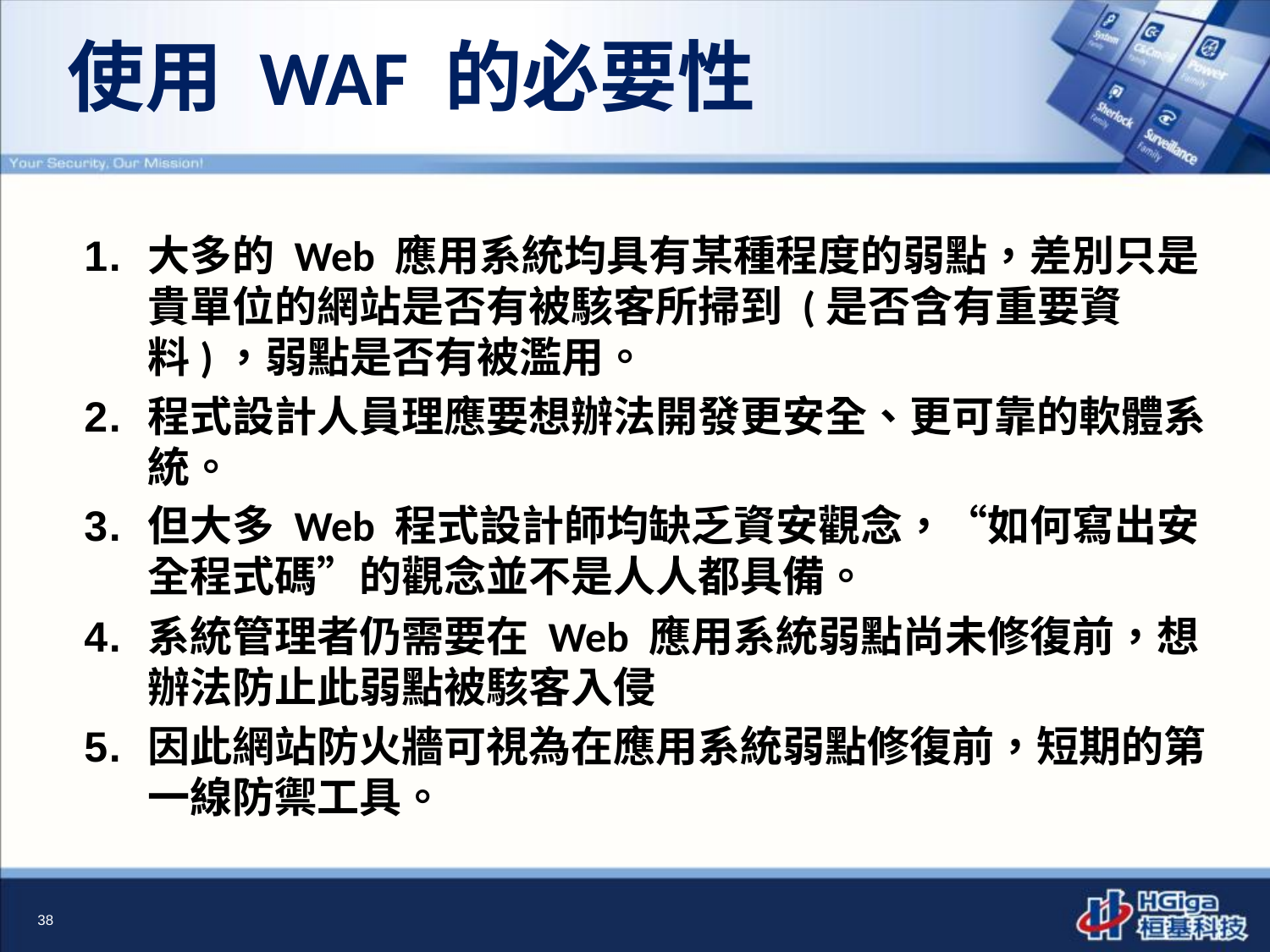

# 使用 WAF 的必要性
大多的 Web 應用系統均具有某種程度的弱點，差別只是貴單位的網站是否有被駭客所掃到 (是否含有重要資料)，弱點是否有被濫用。
程式設計人員理應要想辦法開發更安全、更可靠的軟體系統。
但大多 Web 程式設計師均缺乏資安觀念，“如何寫出安全程式碼”的觀念並不是人人都具備。
系統管理者仍需要在 Web 應用系統弱點尚未修復前，想辦法防止此弱點被駭客入侵
因此網站防火牆可視為在應用系統弱點修復前，短期的第一線防禦工具。
38